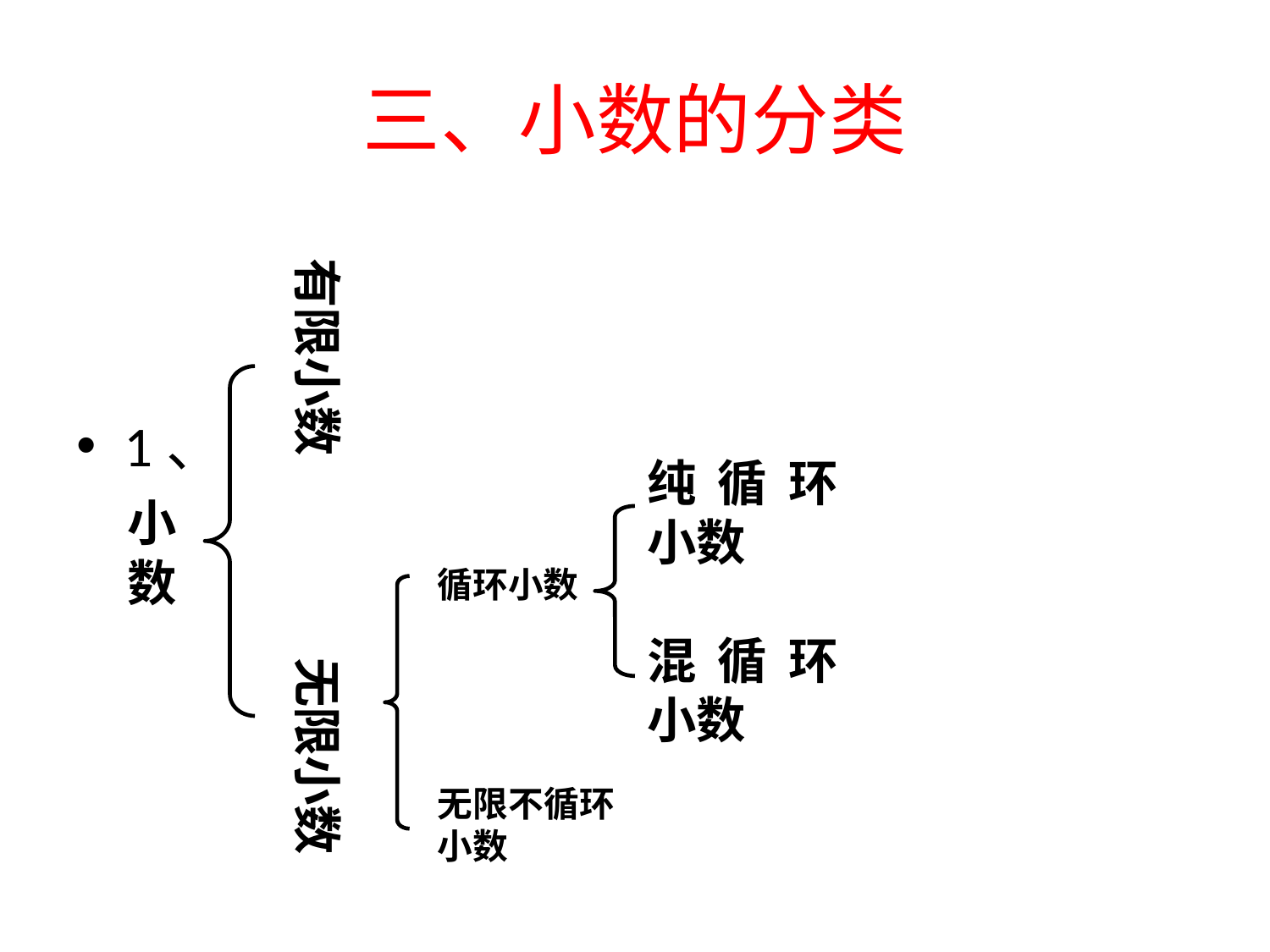

# 三、小数的分类

1、

有限小数                  无限小数

纯循环小数

混循环小数

小数

循环小数

无限不循环小数